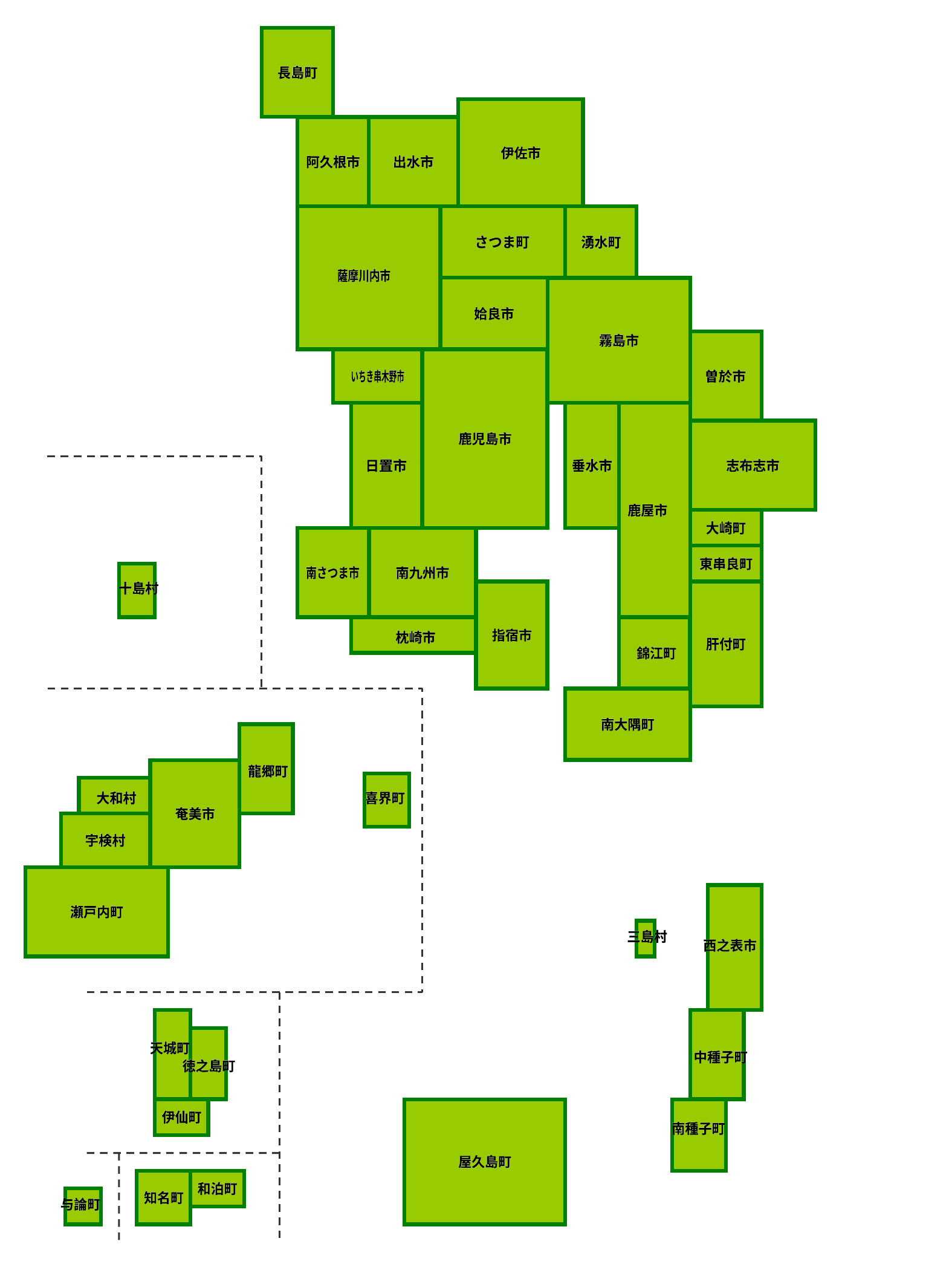

長島町
長島町
伊佐市
伊佐市
阿久根市
阿久根市
出水市
出水市
さつま町
さつま町
湧水町
湧水町
薩摩川内市
薩摩川内市
姶良市
姶良市
霧島市
霧島市
いちき串木野市
いちき串木野市
曽於市
曽於市
鹿児島市
鹿児島市

日置市
日置市
垂水市
垂水市
志布志市
志布志市
鹿屋市
鹿屋市
大崎町
大崎町
東串良町
東串良町
南さつま市
南さつま市
南九州市
南九州市
十島村
十島村
指宿市
指宿市
枕崎市
枕崎市
肝付町
肝付町
錦江町
錦江町
南大隅町
南大隅町
龍郷町
龍郷町
大和村
大和村
喜界町
喜界町
奄美市
奄美市
宇検村
宇検村
瀬戸内町
瀬戸内町
三島村
三島村
西之表市
西之表市
天城町
天城町
中種子町
中種子町
徳之島町
徳之島町
伊仙町
伊仙町
南種子町
南種子町
屋久島町
屋久島町
和泊町
和泊町
知名町
知名町
与論町
与論町